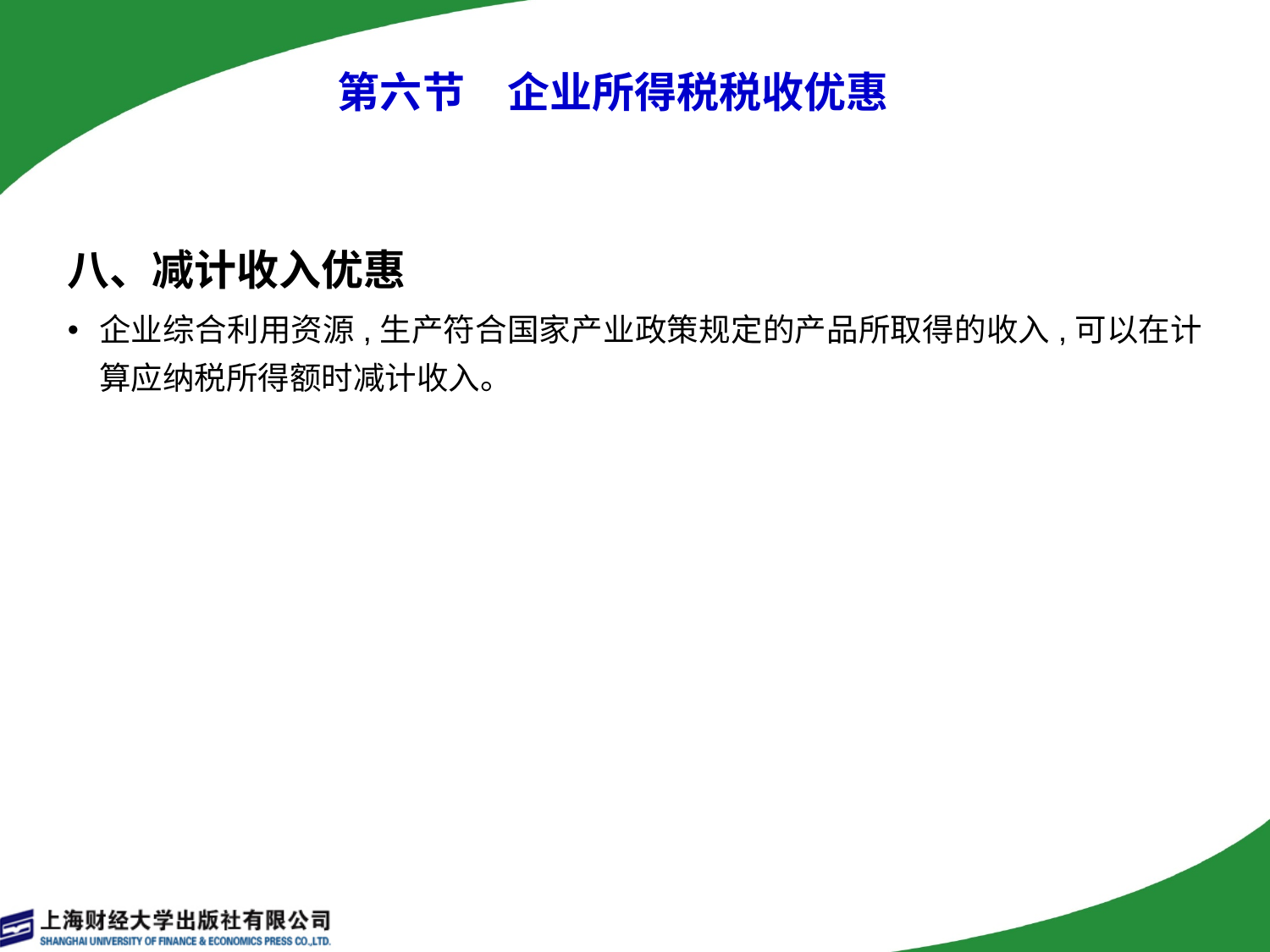

# 第六节　企业所得税税收优惠

八、减计收入优惠
企业综合利用资源,生产符合国家产业政策规定的产品所取得的收入,可以在计算应纳税所得额时减计收入。